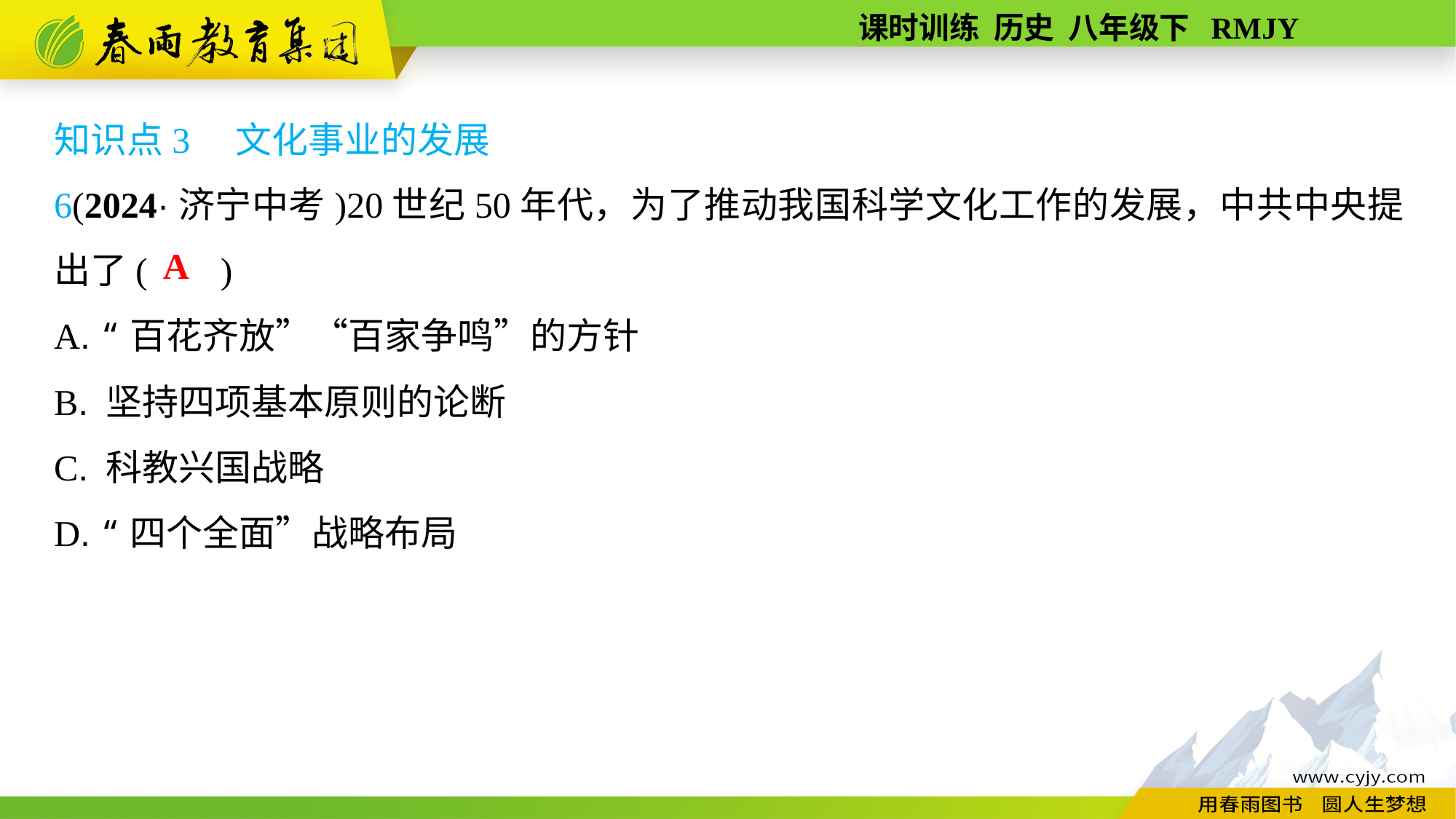

知识点3　文化事业的发展
6(2024·济宁中考)20世纪50年代，为了推动我国科学文化工作的发展，中共中央提出了(        )
A. “百花齐放”“百家争鸣”的方针
B. 坚持四项基本原则的论断
C. 科教兴国战略
D. “四个全面”战略布局
A